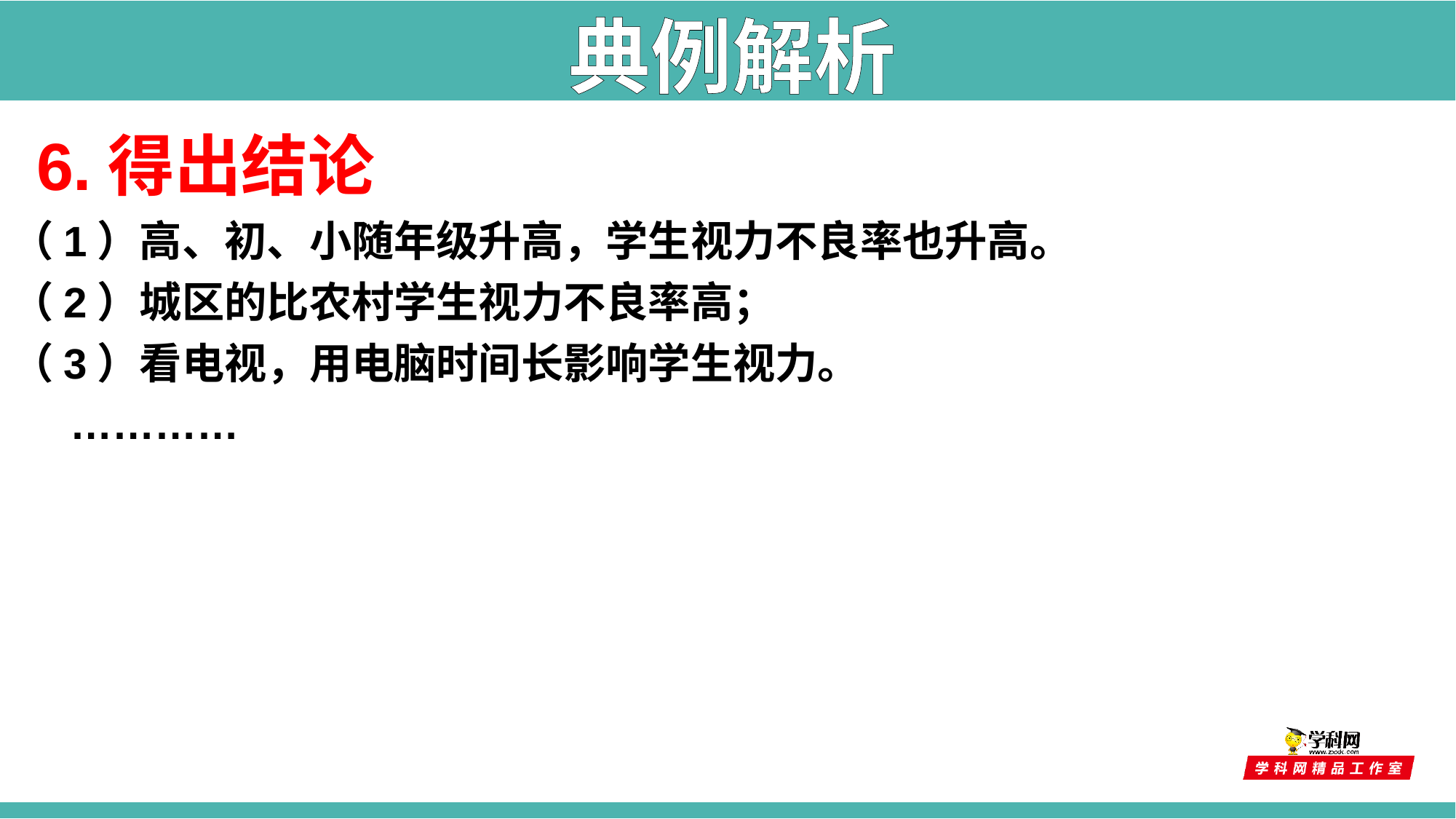

典例解析
 6.得出结论
（1）高、初、小随年级升高，学生视力不良率也升高。
（2）城区的比农村学生视力不良率高；
（3）看电视，用电脑时间长影响学生视力。
     …………